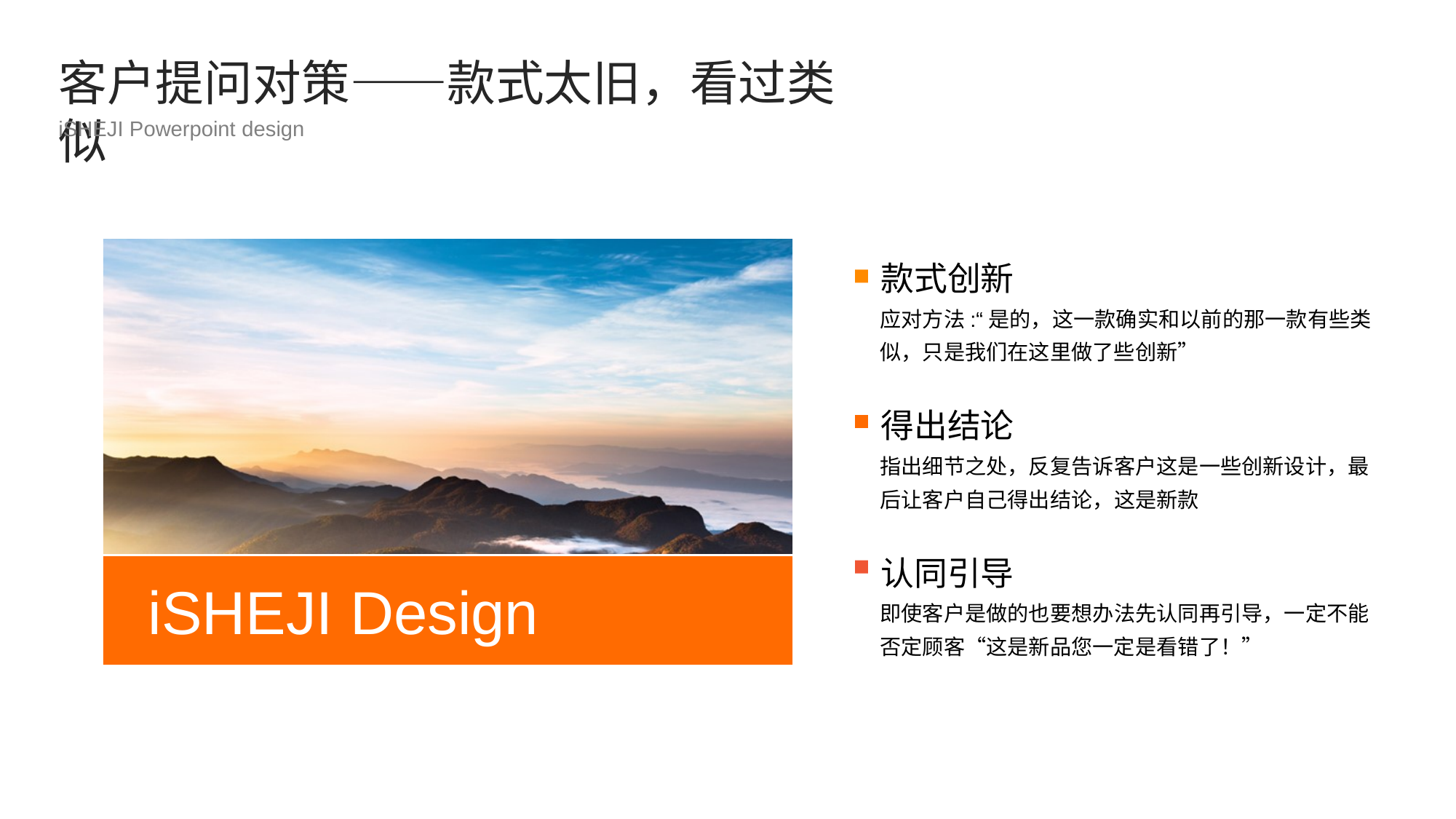

客户提问对策——款式太旧，看过类似
iSHEJI Powerpoint design

款式创新

应对方法:“是的，这一款确实和以前的那一款有些类似，只是我们在这里做了些创新”
得出结论

指出细节之处，反复告诉客户这是一些创新设计，最后让客户自己得出结论，这是新款
认同引导

iSHEJI Design
即使客户是做的也要想办法先认同再引导，一定不能否定顾客“这是新品您一定是看错了！”